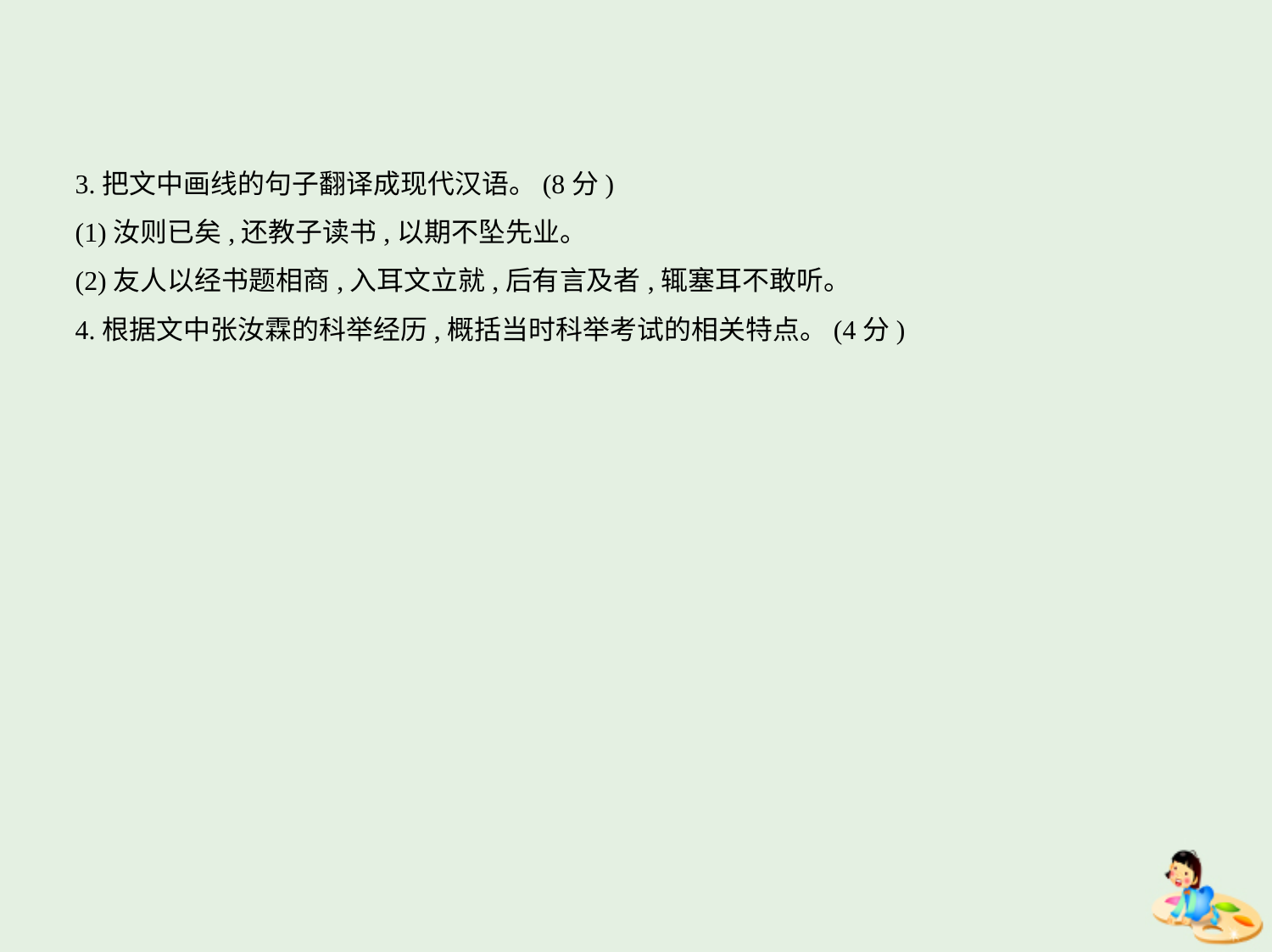

3.把文中画线的句子翻译成现代汉语。(8分)
(1)汝则已矣,还教子读书,以期不坠先业。
(2)友人以经书题相商,入耳文立就,后有言及者,辄塞耳不敢听。
4.根据文中张汝霖的科举经历,概括当时科举考试的相关特点。(4分)